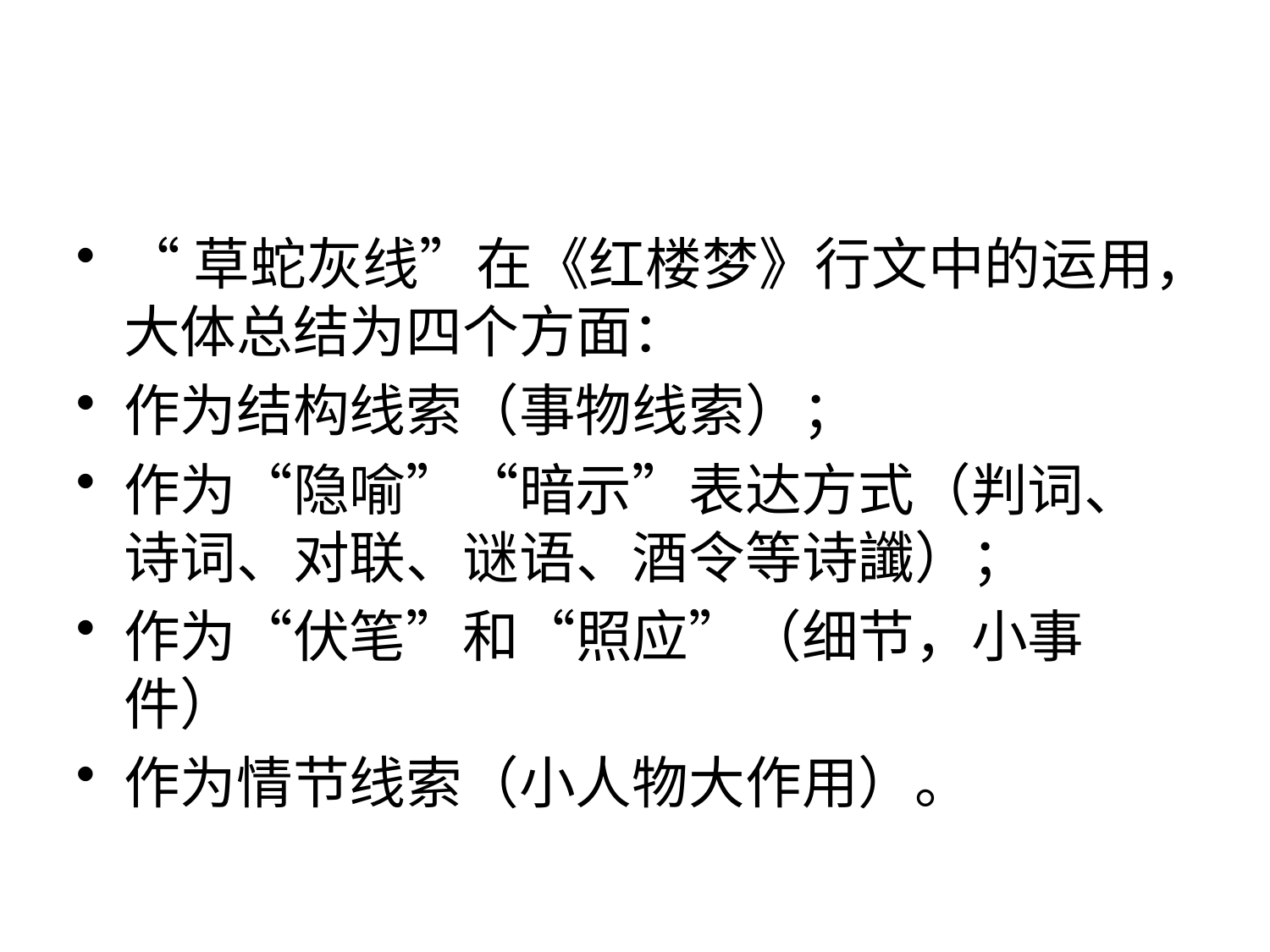

#
“草蛇灰线”在《红楼梦》行文中的运用，大体总结为四个方面：
作为结构线索（事物线索）；
作为“隐喻”“暗示”表达方式（判词、诗词、对联、谜语、酒令等诗讖）；
作为“伏笔”和“照应”（细节，小事件）
作为情节线索（小人物大作用）。